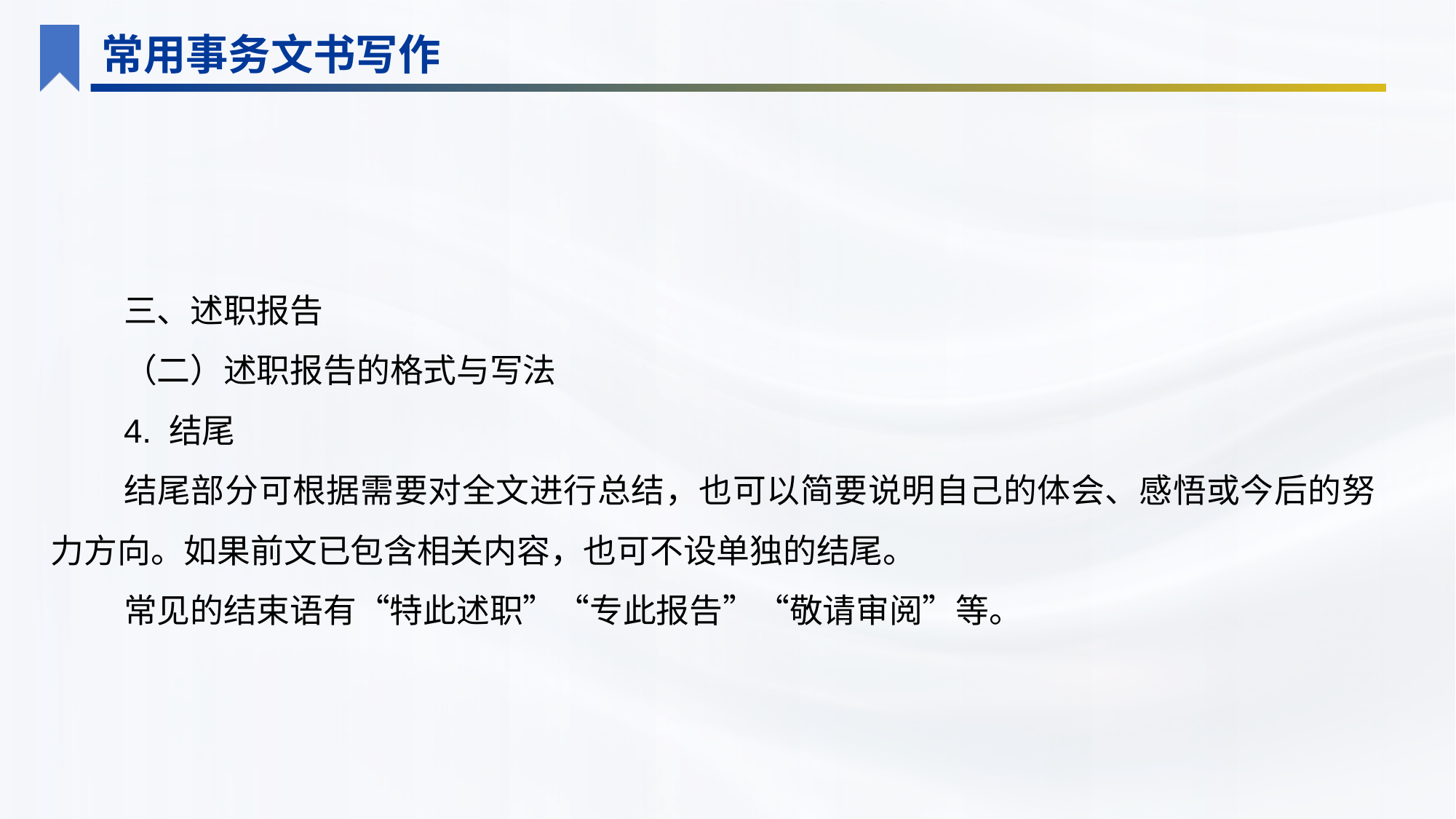

常用事务文书写作
三、述职报告
（二）述职报告的格式与写法
4. 结尾
结尾部分可根据需要对全文进行总结，也可以简要说明自己的体会、感悟或今后的努力方向。如果前文已包含相关内容，也可不设单独的结尾。
常见的结束语有“特此述职”“专此报告”“敬请审阅”等。